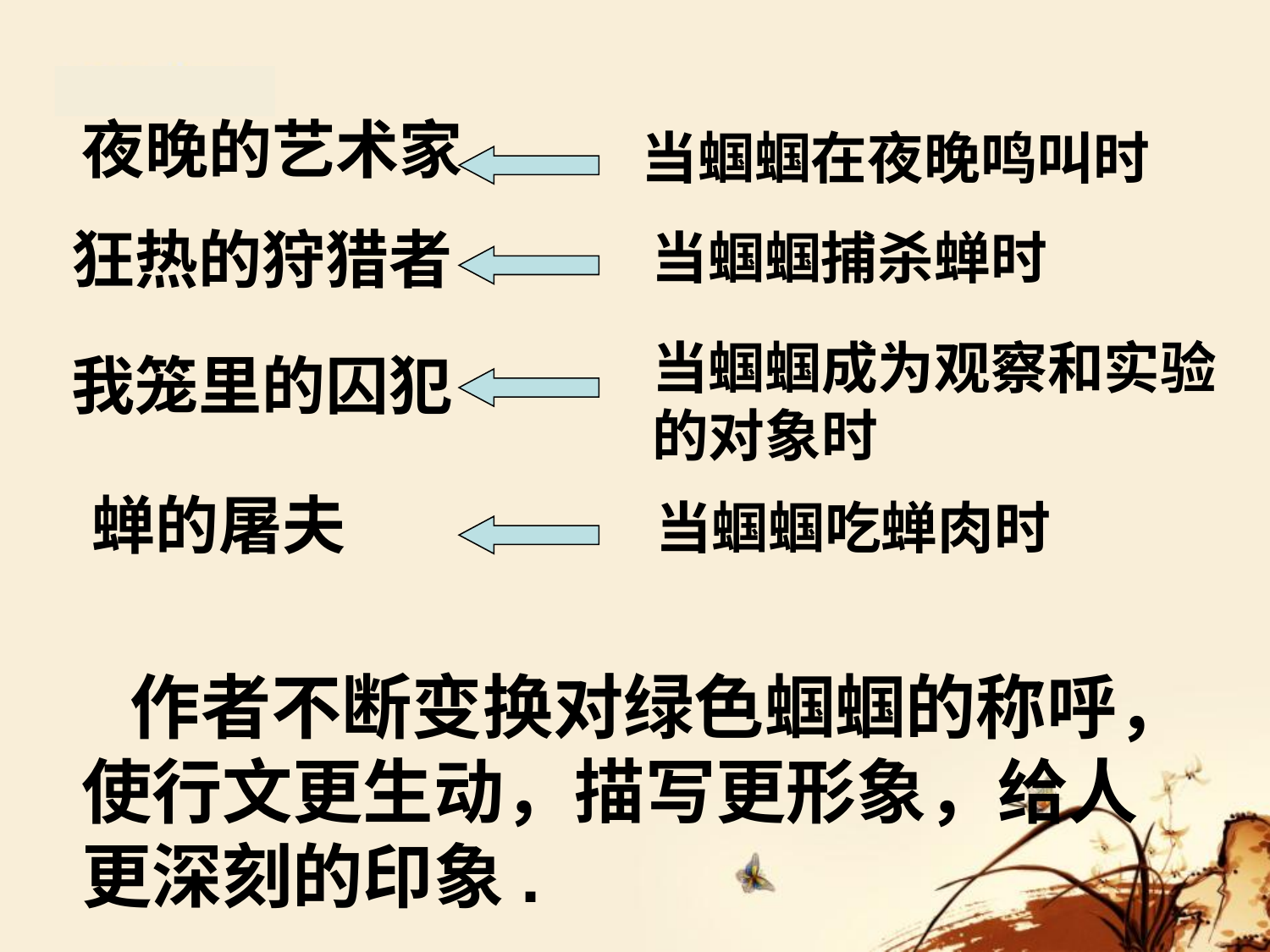

夜晚的艺术家
当蝈蝈在夜晚鸣叫时

狂热的狩猎者
当蝈蝈捕杀蝉时

当蝈蝈成为观察和实验的对象时
我笼里的囚犯

蝉的屠夫
当蝈蝈吃蝉肉时

  作者不断变换对绿色蝈蝈的称呼，使行文更生动，描写更形象，给人更深刻的印象.